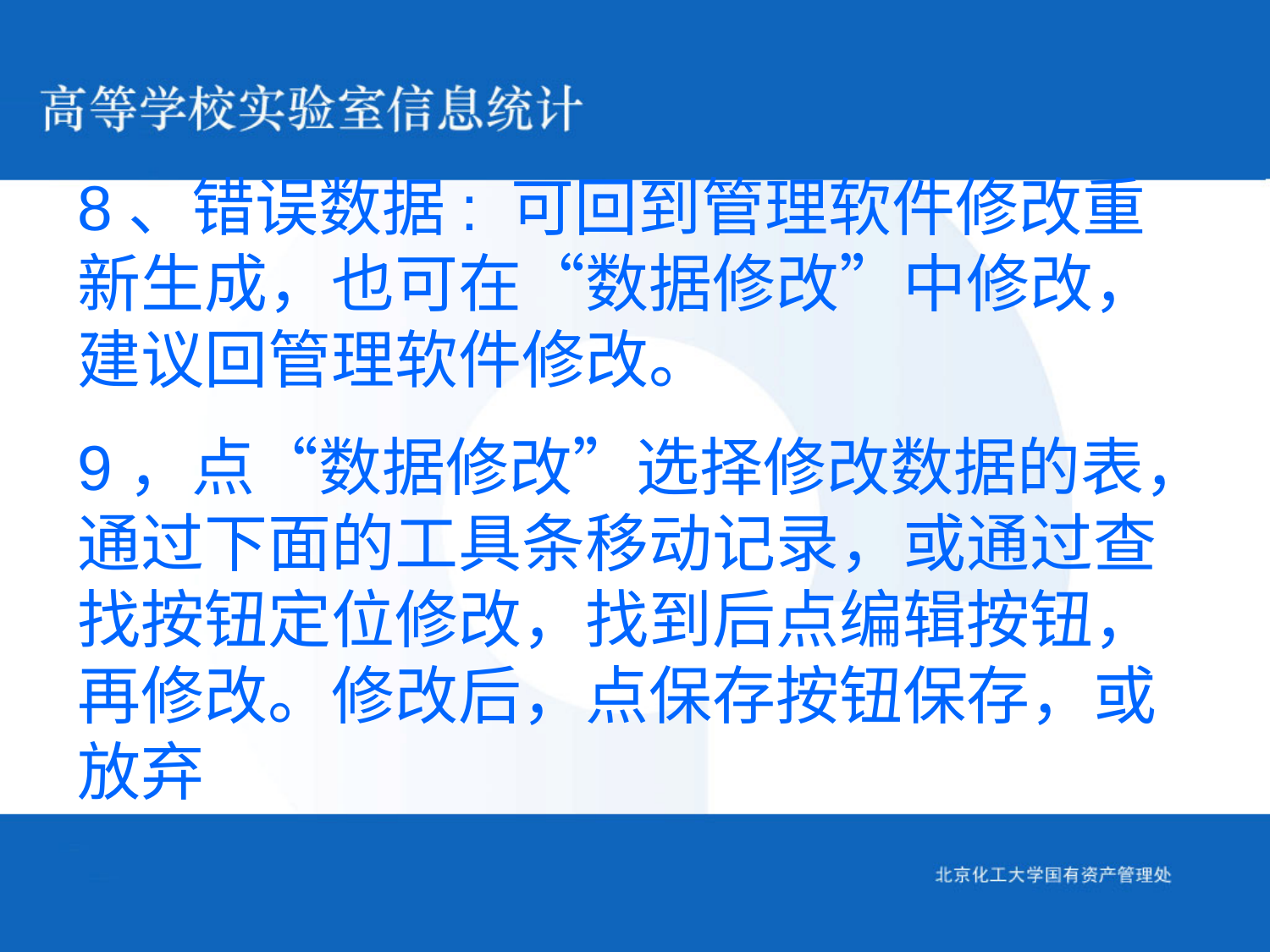

8、错误数据: 可回到管理软件修改重新生成，也可在“数据修改”中修改，建议回管理软件修改。
9，点“数据修改”选择修改数据的表，通过下面的工具条移动记录，或通过查找按钮定位修改，找到后点编辑按钮，再修改。修改后，点保存按钮保存，或放弃